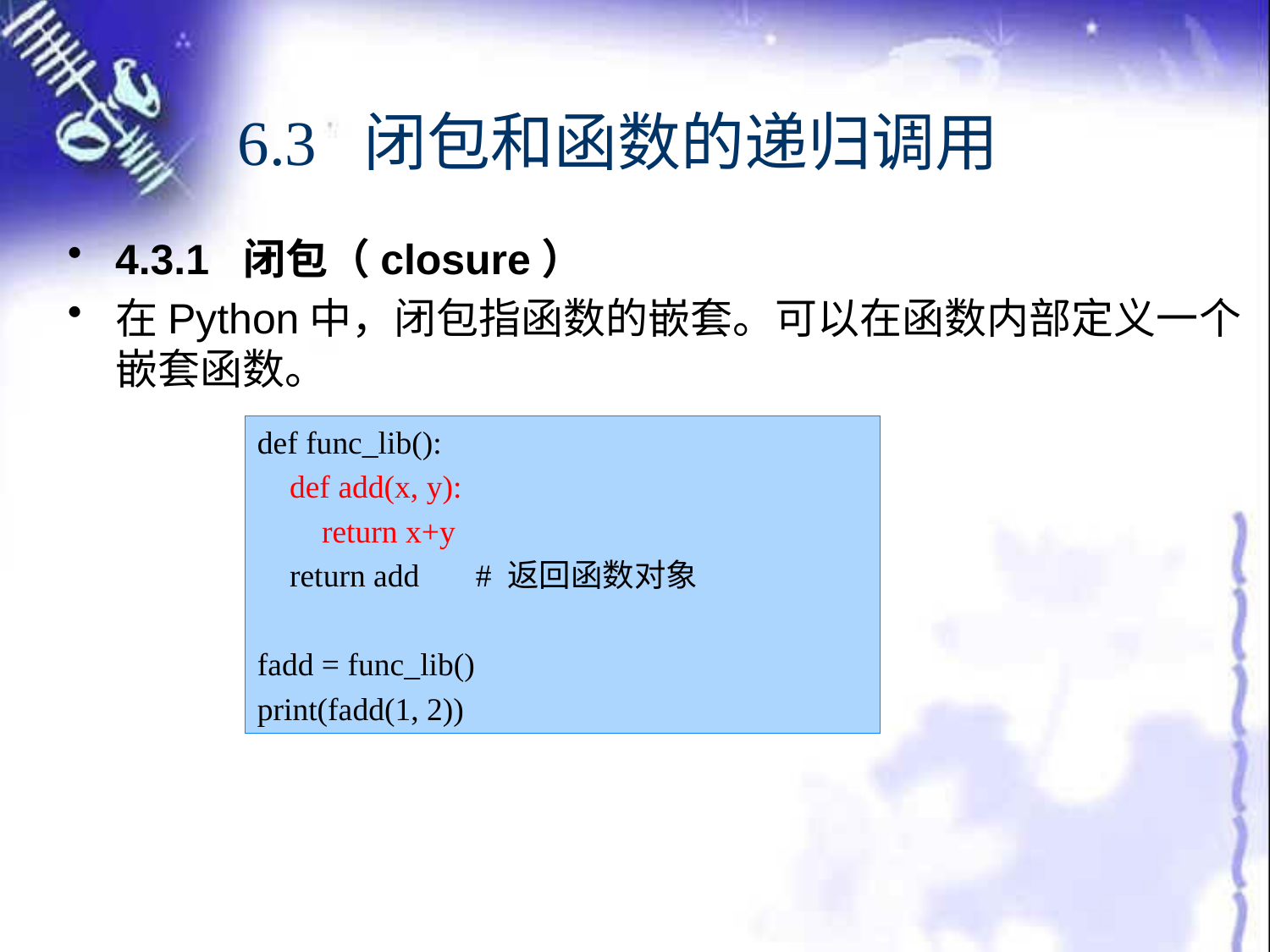

# 6.3  闭包和函数的递归调用
4.3.1  闭包（closure）
在Python中，闭包指函数的嵌套。可以在函数内部定义一个嵌套函数。
def func_lib():
    def add(x, y):
        return x+y
    return add       # 返回函数对象

fadd = func_lib()
print(fadd(1, 2))